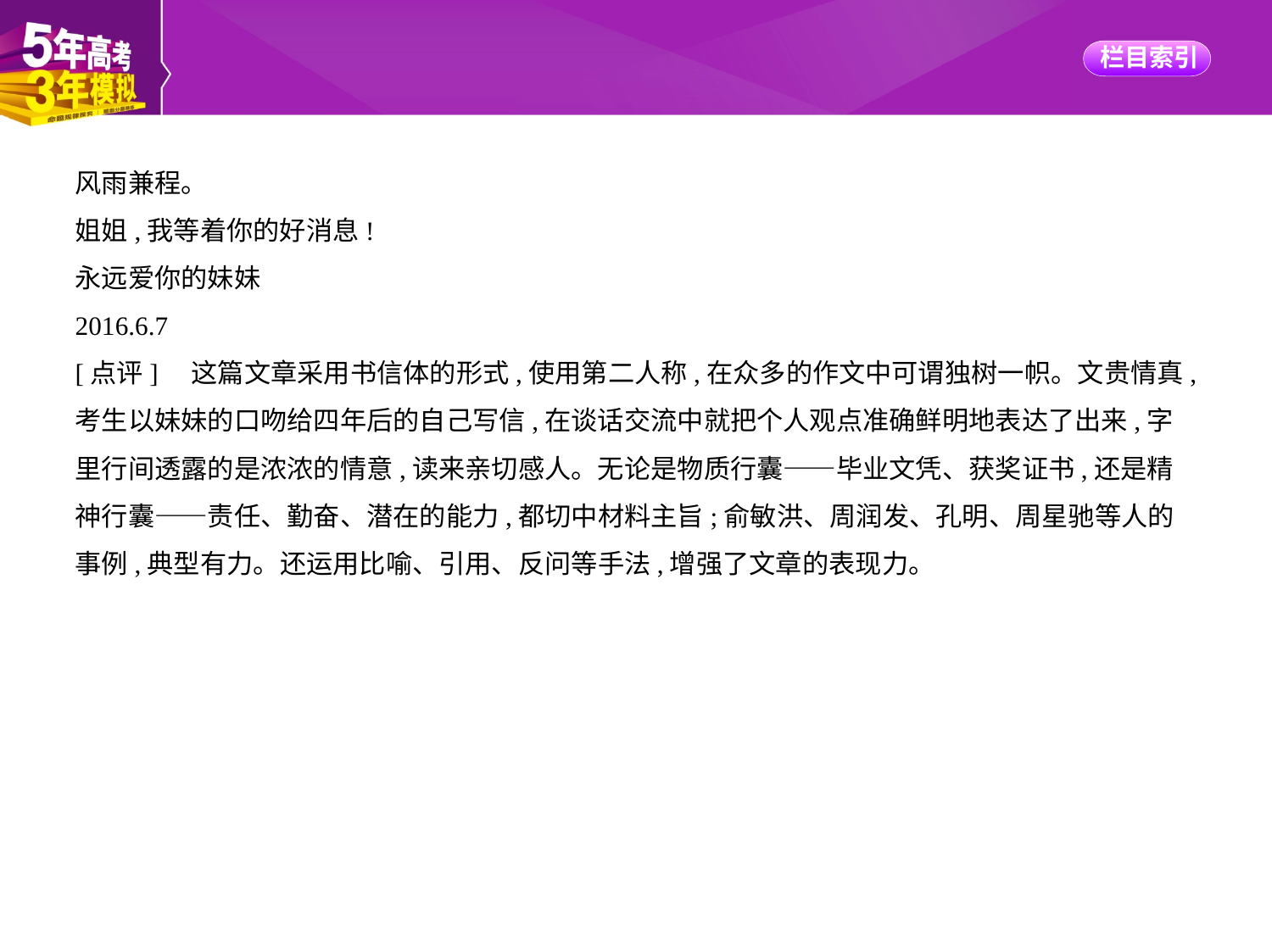

风雨兼程。
姐姐,我等着你的好消息!
永远爱你的妹妹
2016.6.7
[点评]　这篇文章采用书信体的形式,使用第二人称,在众多的作文中可谓独树一帜。文贵情真,
考生以妹妹的口吻给四年后的自己写信,在谈话交流中就把个人观点准确鲜明地表达了出来,字
里行间透露的是浓浓的情意,读来亲切感人。无论是物质行囊——毕业文凭、获奖证书,还是精
神行囊——责任、勤奋、潜在的能力,都切中材料主旨;俞敏洪、周润发、孔明、周星驰等人的
事例,典型有力。还运用比喻、引用、反问等手法,增强了文章的表现力。